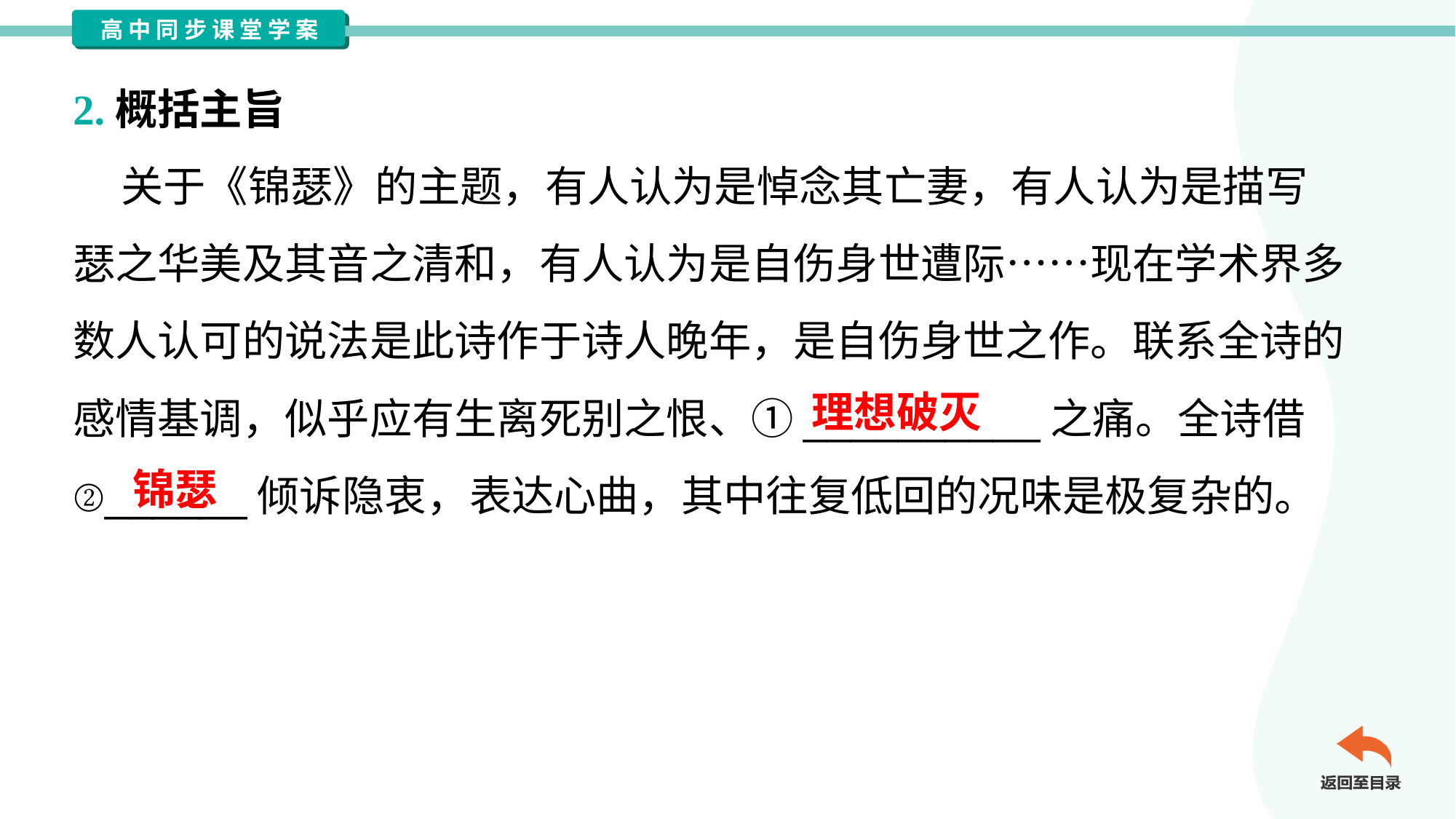

2.概括主旨
    关于《锦瑟》的主题，有人认为是悼念其亡妻，有人认为是描写
瑟之华美及其音之清和，有人认为是自伤身世遭际……现在学术界多
数人认可的说法是此诗作于诗人晚年，是自伤身世之作。联系全诗的
感情基调，似乎应有生离死别之恨、①__________之痛。全诗借
②______倾诉隐衷，表达心曲，其中往复低回的况味是极复杂的。
理想破灭
锦瑟